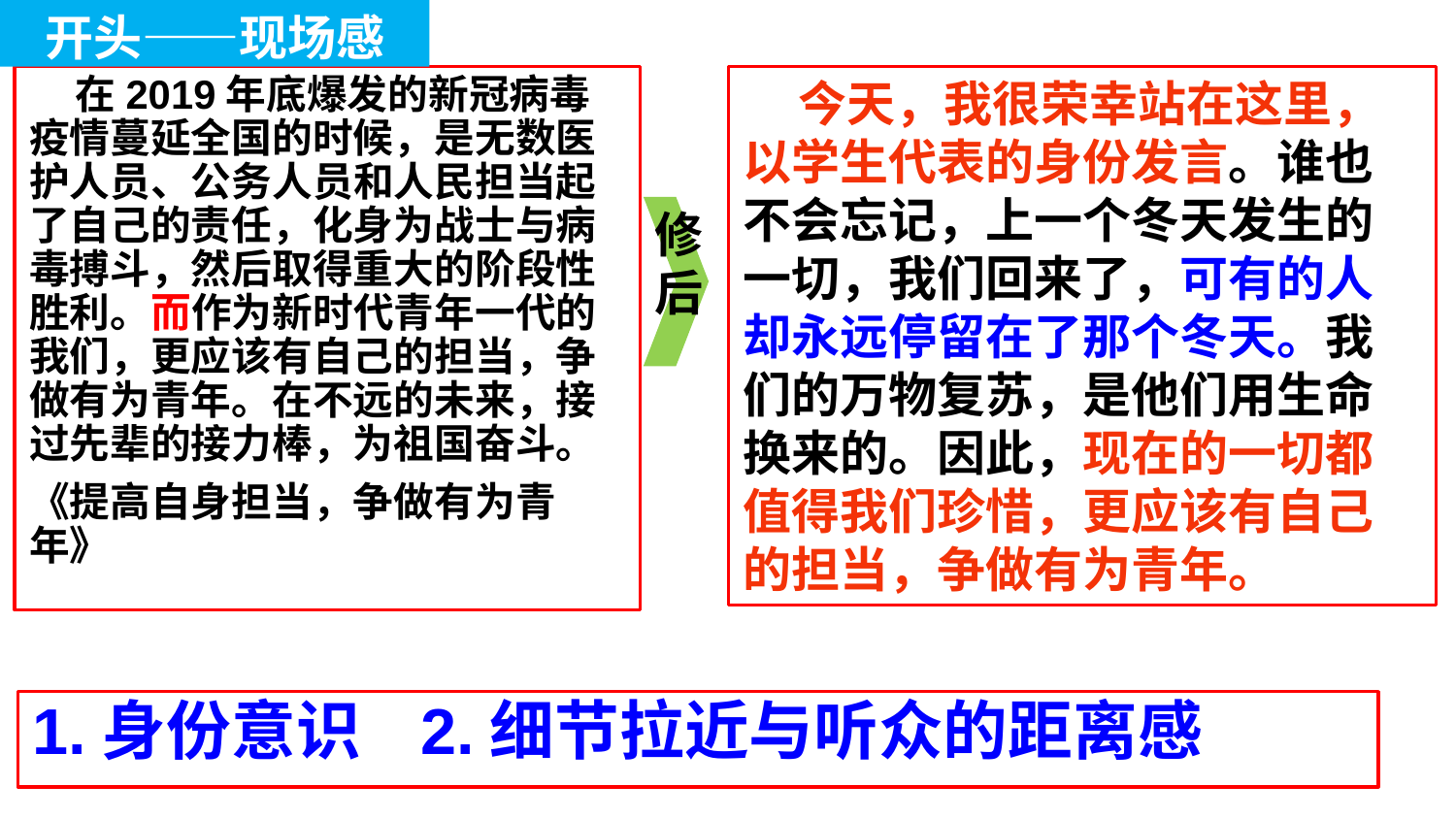

开头——现场感
    在2019年底爆发的新冠病毒疫情蔓延全国的时候，是无数医护人员、公务人员和人民担当起了自己的责任，化身为战士与病毒搏斗，然后取得重大的阶段性胜利。而作为新时代青年一代的我们，更应该有自己的担当，争做有为青年。在不远的未来，接过先辈的接力棒，为祖国奋斗。
《提高自身担当，争做有为青年》
    今天，我很荣幸站在这里，以学生代表的身份发言。谁也不会忘记，上一个冬天发生的一切，我们回来了，可有的人却永远停留在了那个冬天。我们的万物复苏，是他们用生命换来的。因此，现在的一切都值得我们珍惜，更应该有自己的担当，争做有为青年。

修后
1.身份意识   2.细节拉近与听众的距离感